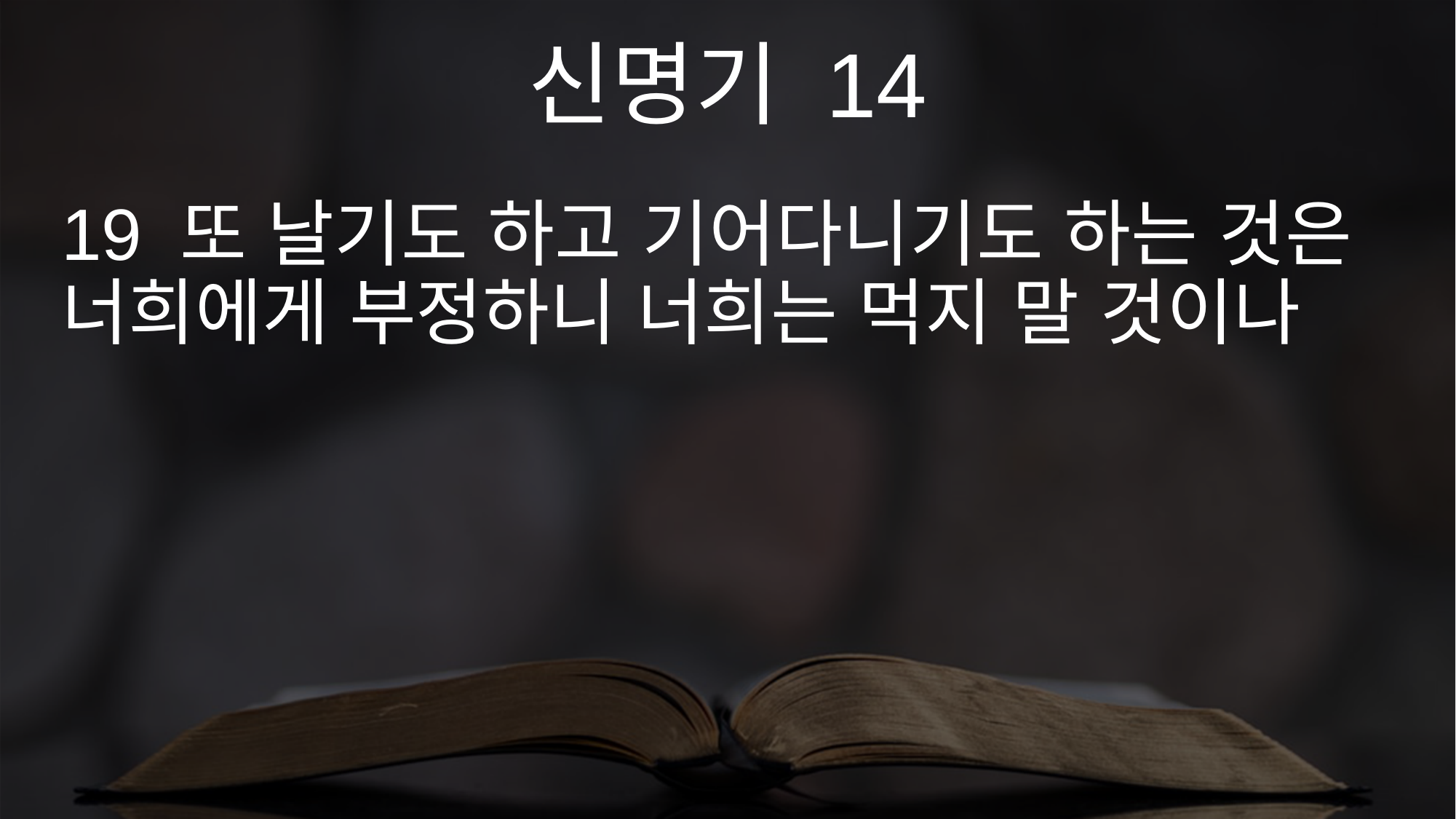

신명기 14
19 또 날기도 하고 기어다니기도 하는 것은 너희에게 부정하니 너희는 먹지 말 것이나